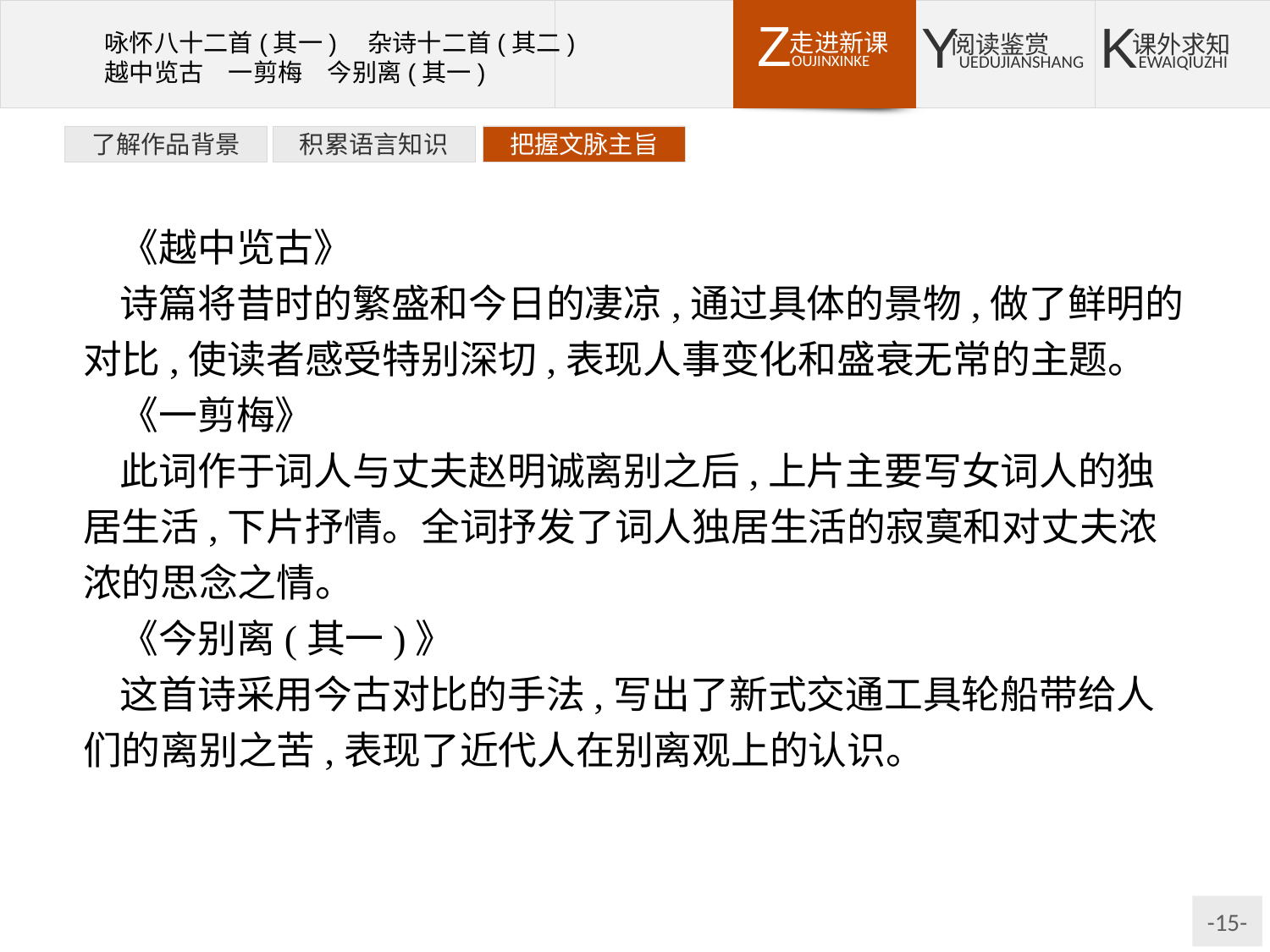

了解作品背景
积累语言知识
把握文脉主旨
《越中览古》
诗篇将昔时的繁盛和今日的凄凉,通过具体的景物,做了鲜明的对比,使读者感受特别深切,表现人事变化和盛衰无常的主题。
《一剪梅》
此词作于词人与丈夫赵明诚离别之后,上片主要写女词人的独居生活,下片抒情。全词抒发了词人独居生活的寂寞和对丈夫浓浓的思念之情。
《今别离(其一)》
这首诗采用今古对比的手法,写出了新式交通工具轮船带给人们的离别之苦,表现了近代人在别离观上的认识。